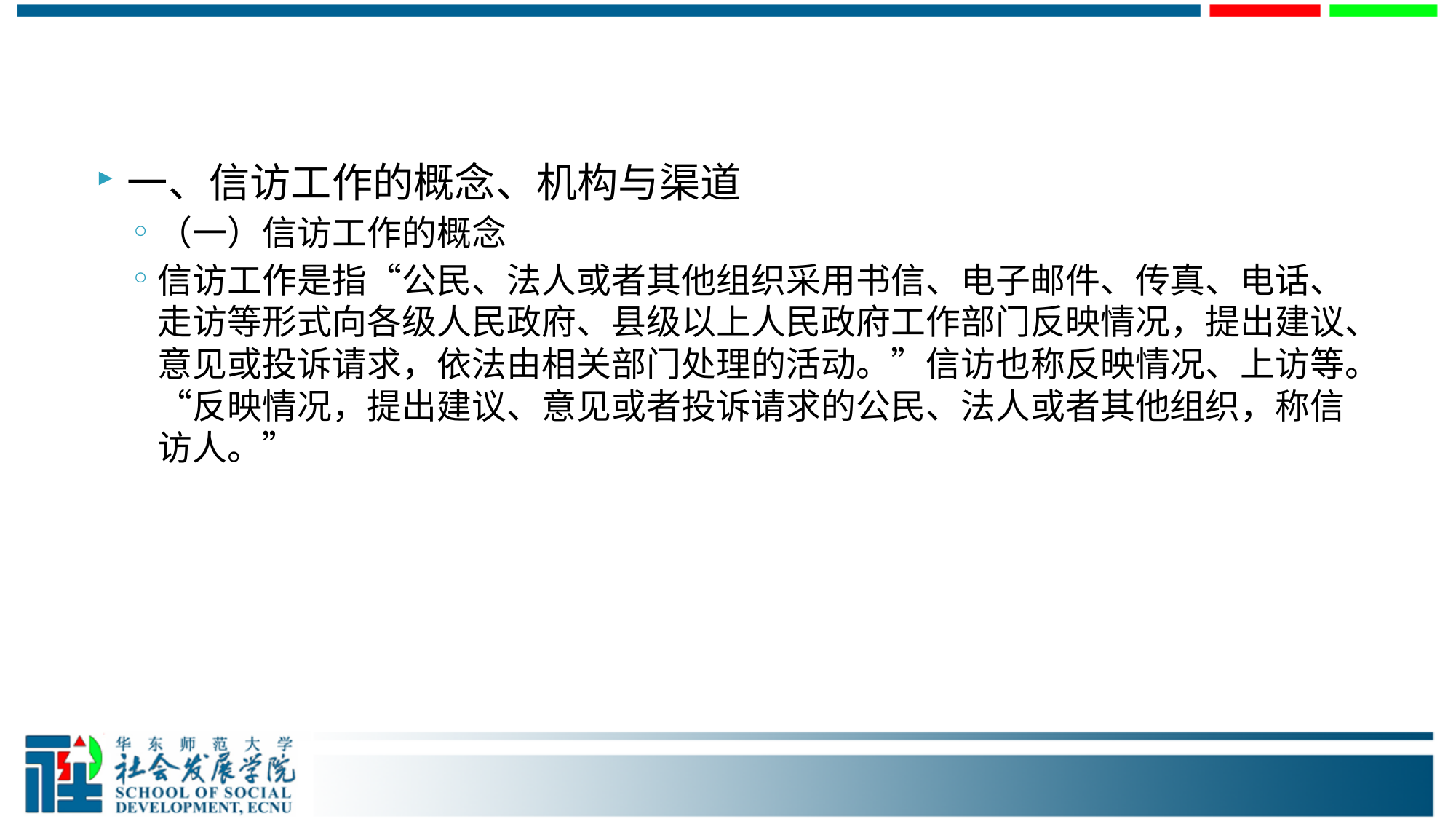

#
一、信访工作的概念、机构与渠道
（一）信访工作的概念
信访工作是指“公民、法人或者其他组织采用书信、电子邮件、传真、电话、走访等形式向各级人民政府、县级以上人民政府工作部门反映情况，提出建议、意见或投诉请求，依法由相关部门处理的活动。”信访也称反映情况、上访等。“反映情况，提出建议、意见或者投诉请求的公民、法人或者其他组织，称信访人。”